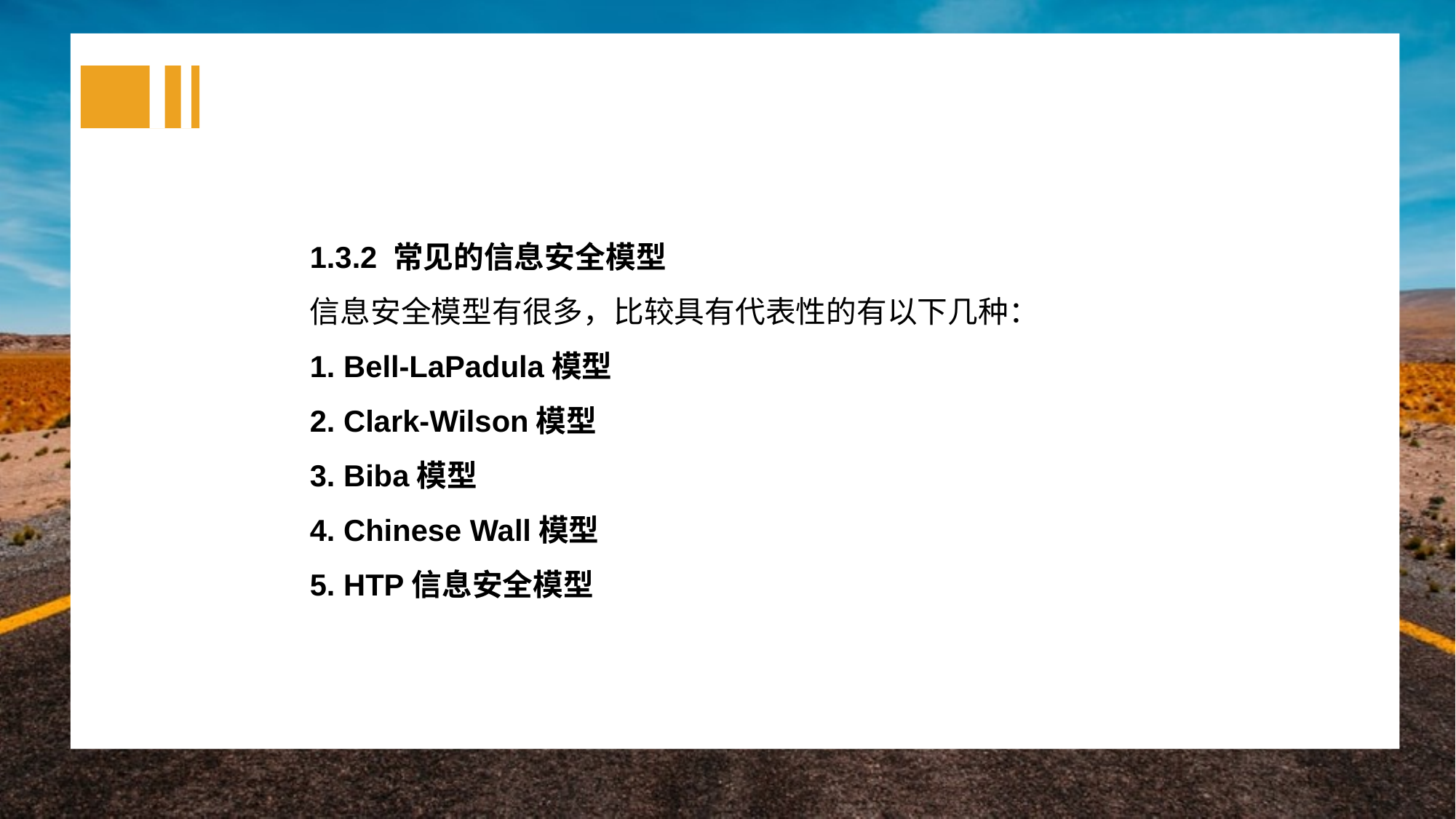

1.3.2 常见的信息安全模型
信息安全模型有很多，比较具有代表性的有以下几种：
1. Bell-LaPadula模型
2. Clark-Wilson模型
3. Biba模型
4. Chinese Wall模型
5. HTP信息安全模型